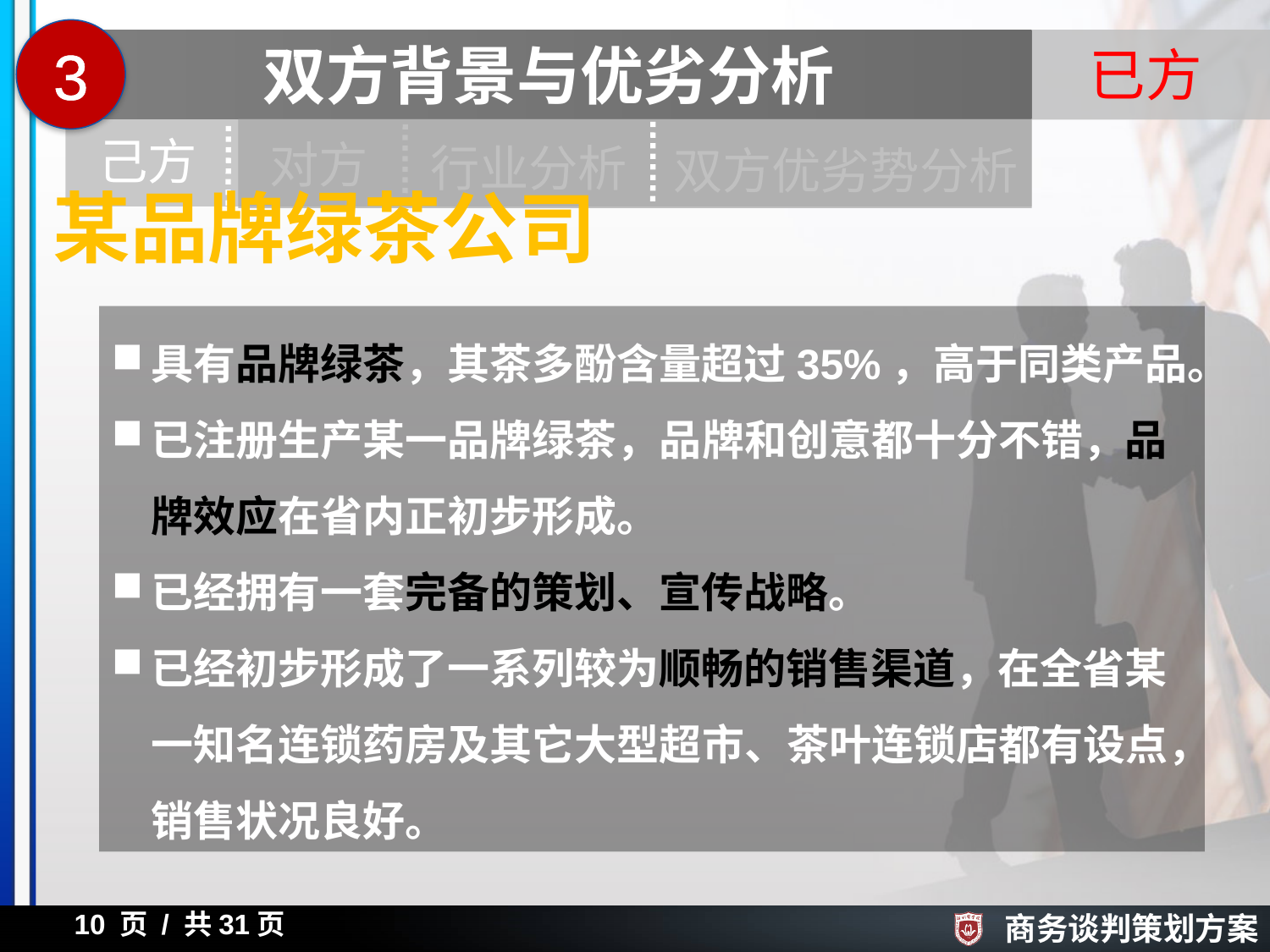

3
双方背景与优劣分析

已方

己方
对方
双方优劣势分析
行业分析

某品牌绿茶公司
具有品牌绿茶，其茶多酚含量超过35%，高于同类产品。
已注册生产某一品牌绿茶，品牌和创意都十分不错，品牌效应在省内正初步形成。
已经拥有一套完备的策划、宣传战略。
已经初步形成了一系列较为顺畅的销售渠道，在全省某一知名连锁药房及其它大型超市、茶叶连锁店都有设点，销售状况良好。
10 页 / 共31页